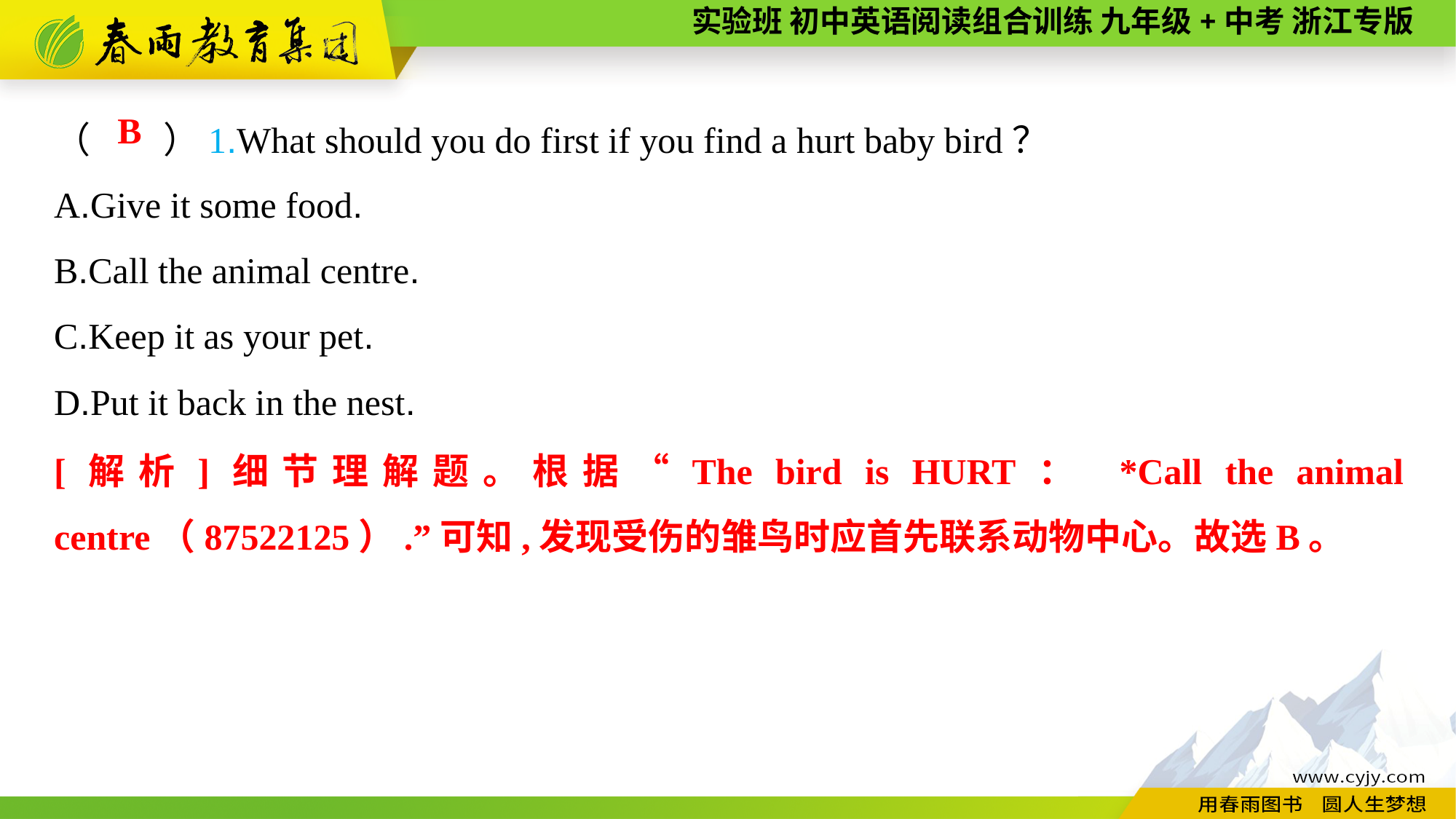

（　　）1.What should you do first if you find a hurt baby bird？
A.Give it some food.
B.Call the animal centre.
C.Keep it as your pet.
D.Put it back in the nest.
B
[解析]细节理解题。根据“The bird is HURT： *Call the animal centre（87522125）.”可知,发现受伤的雏鸟时应首先联系动物中心。故选B。